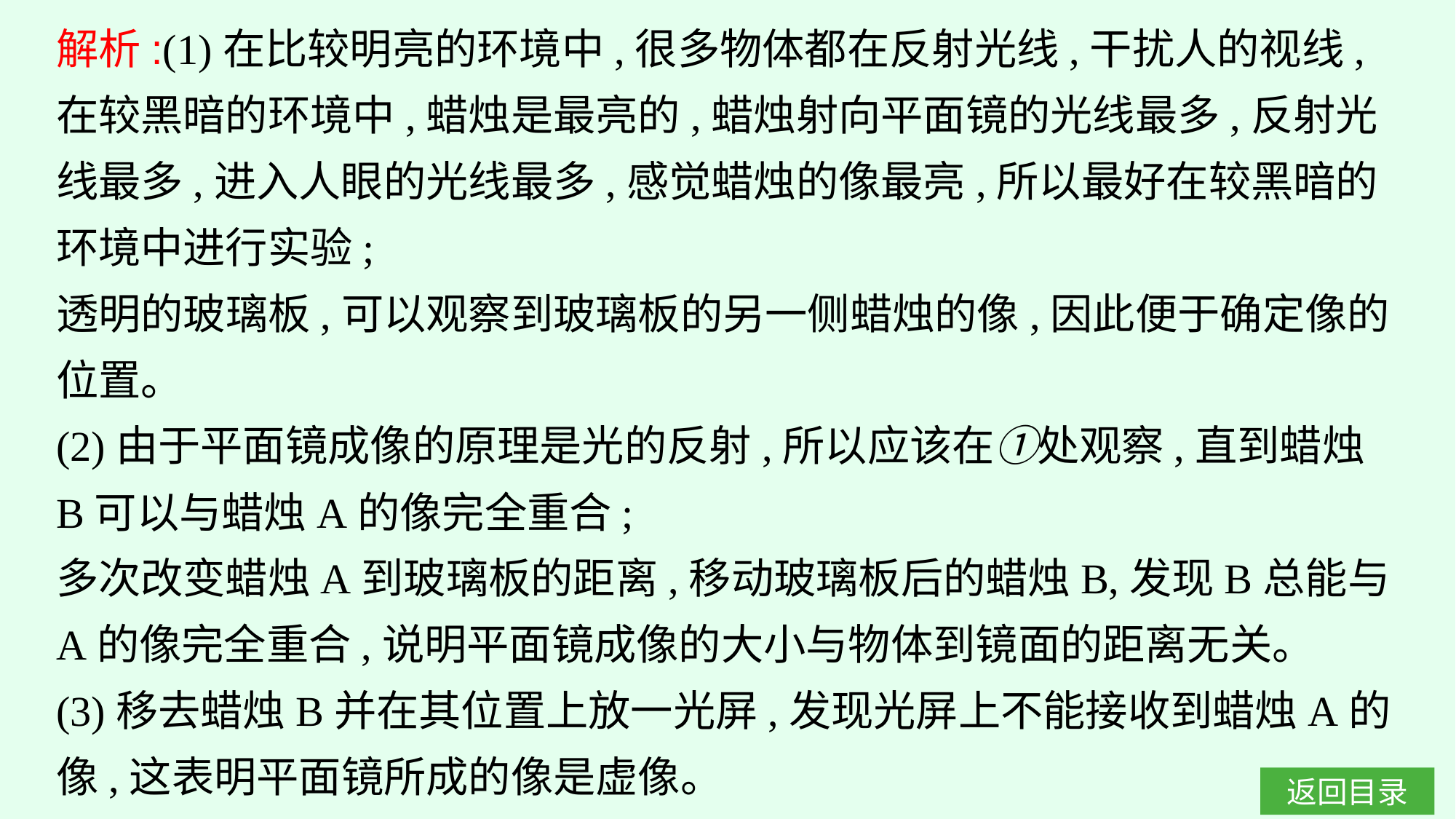

解析:(1)在比较明亮的环境中,很多物体都在反射光线,干扰人的视线,在较黑暗的环境中,蜡烛是最亮的,蜡烛射向平面镜的光线最多,反射光线最多,进入人眼的光线最多,感觉蜡烛的像最亮,所以最好在较黑暗的环境中进行实验;
透明的玻璃板,可以观察到玻璃板的另一侧蜡烛的像,因此便于确定像的位置。
(2)由于平面镜成像的原理是光的反射,所以应该在①处观察,直到蜡烛B可以与蜡烛A的像完全重合;
多次改变蜡烛A到玻璃板的距离,移动玻璃板后的蜡烛B,发现B总能与A的像完全重合,说明平面镜成像的大小与物体到镜面的距离无关。
(3)移去蜡烛B并在其位置上放一光屏,发现光屏上不能接收到蜡烛A的像,这表明平面镜所成的像是虚像。